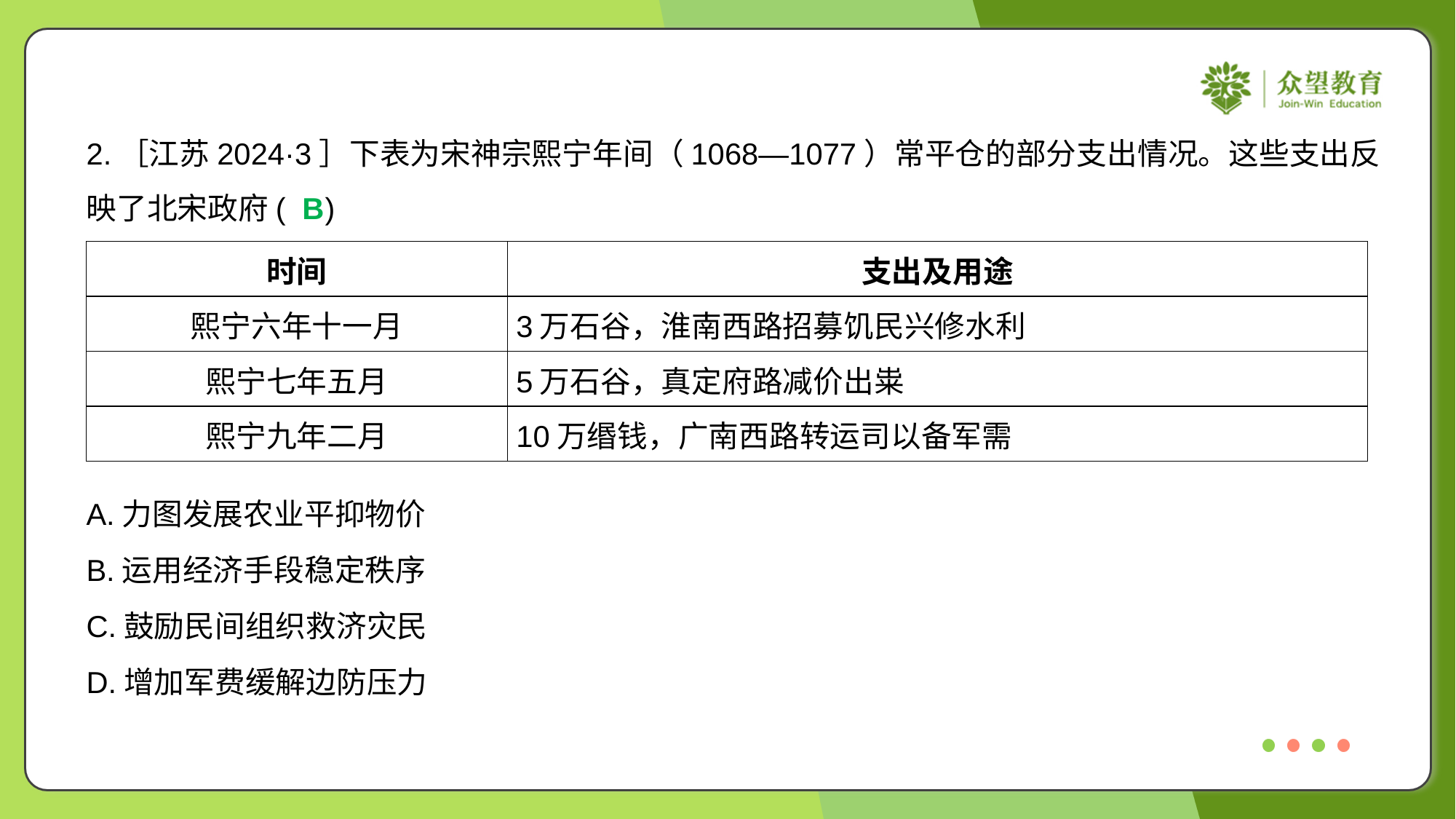

2.［江苏2024·3］下表为宋神宗熙宁年间（1068—1077）常平仓的部分支出情况。这些支出反
映了北宋政府(     )
B
| 时间 | 支出及用途 |
| --- | --- |
| 熙宁六年十一月 | 3万石谷，淮南西路招募饥民兴修水利 |
| 熙宁七年五月 | 5万石谷，真定府路减价出粜 |
| 熙宁九年二月 | 10万缗钱，广南西路转运司以备军需 |
A.力图发展农业平抑物价
B.运用经济手段稳定秩序
C.鼓励民间组织救济灾民
D.增加军费缓解边防压力